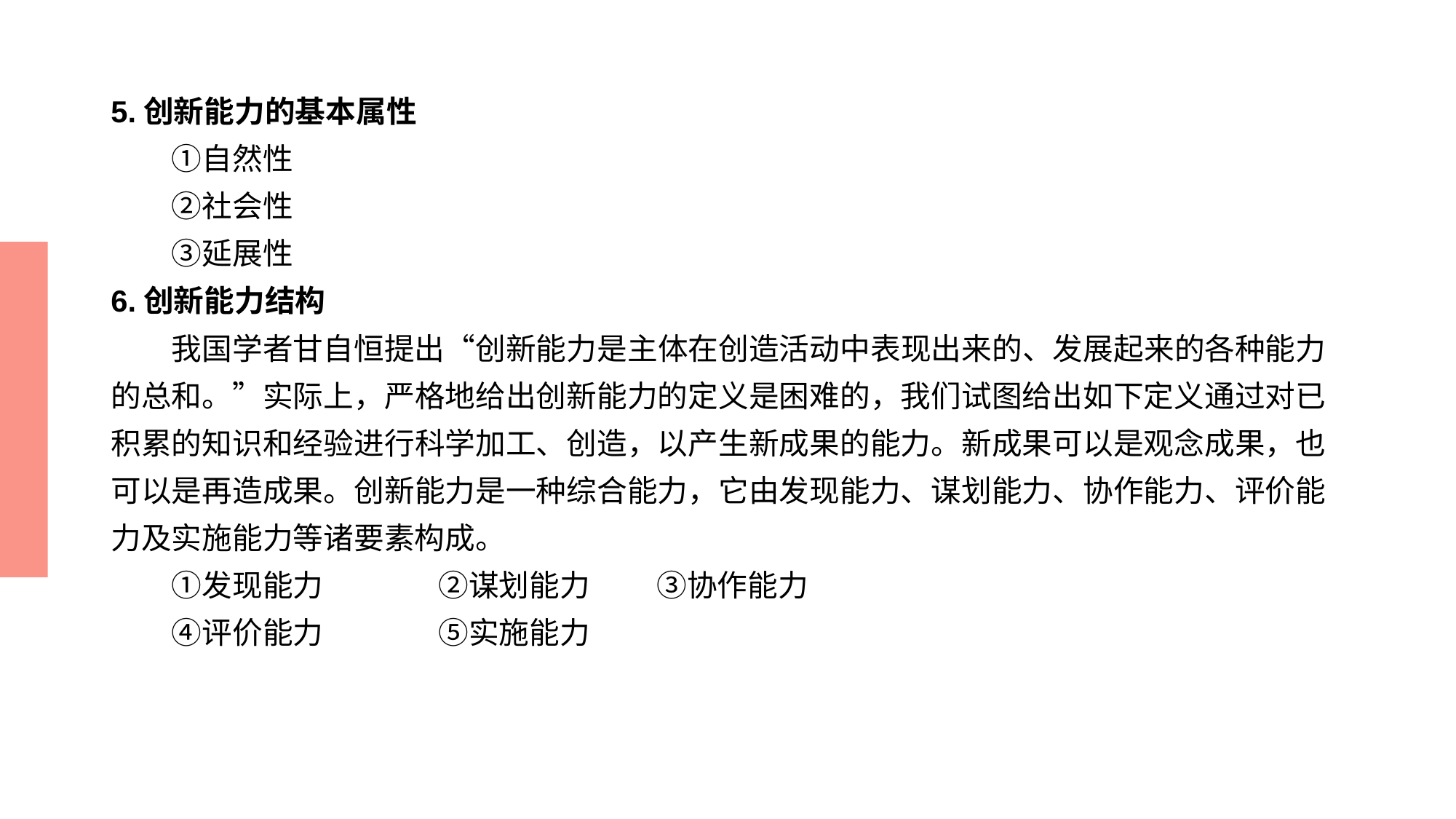

# 5.创新能力的基本属性
　　①自然性
　　②社会性
　　③延展性
6.创新能力结构
　　我国学者甘自恒提出“创新能力是主体在创造活动中表现出来的、发展起来的各种能力的总和。”实际上，严格地给出创新能力的定义是困难的，我们试图给出如下定义通过对已积累的知识和经验进行科学加工、创造，以产生新成果的能力。新成果可以是观念成果，也可以是再造成果。创新能力是一种综合能力，它由发现能力、谋划能力、协作能力、评价能力及实施能力等诸要素构成。
　　①发现能力		②谋划能力	③协作能力
　　④评价能力		⑤实施能力